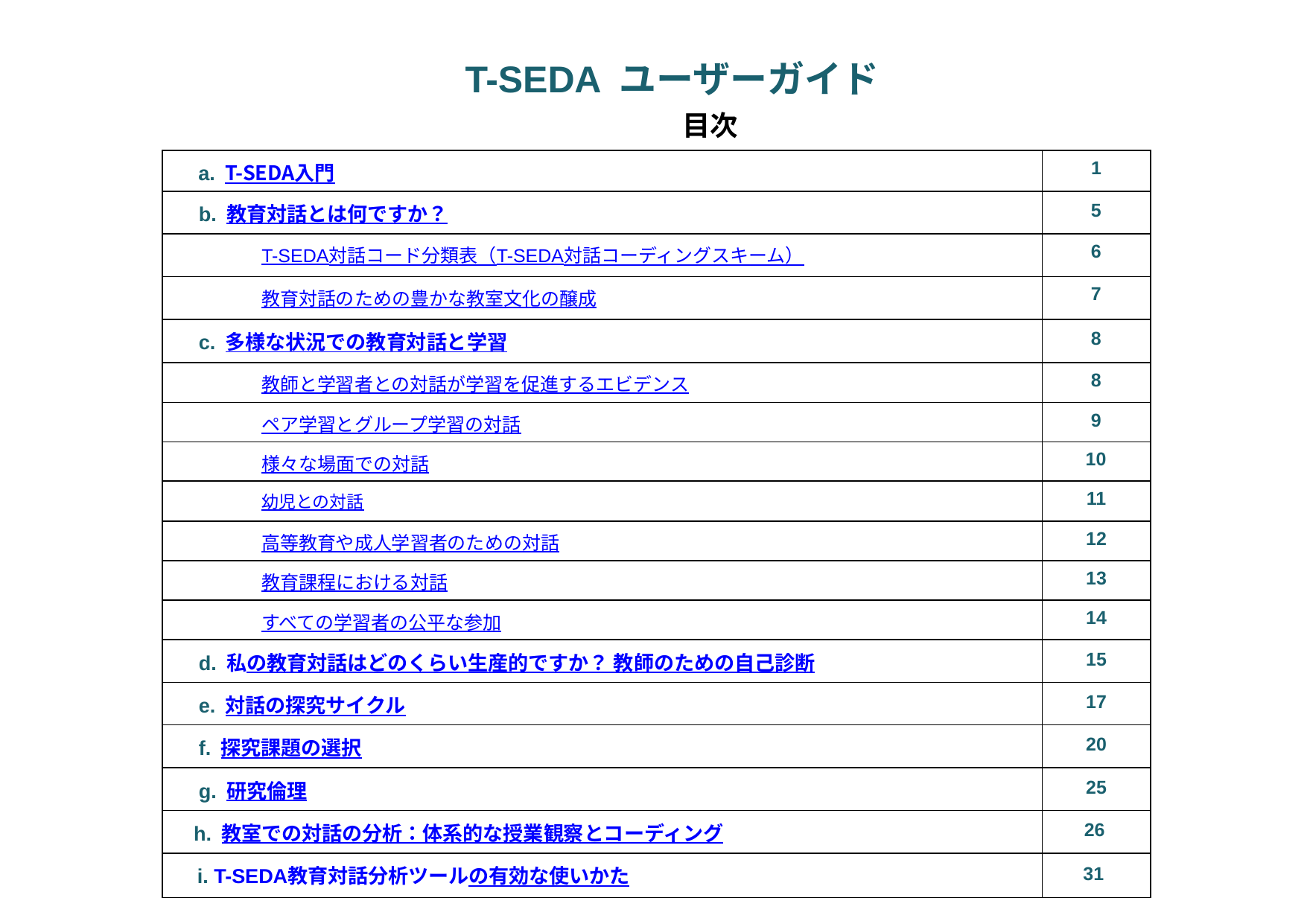

# T-SEDA ユーザーガイド
目次
| a. T-SEDA入門 | 1 |
| --- | --- |
| b. 教育対話とは何ですか？ | 5 |
| T-SEDA対話コード分類表（T-SEDA対話コーディングスキーム） | 6 |
| 教育対話のための豊かな教室文化の醸成 | 7 |
| c. 多様な状況での教育対話と学習 | 8 |
| 教師と学習者との対話が学習を促進するエビデンス | 8 |
| ペア学習とグループ学習の対話 | 9 |
| 様々な場面での対話 | 10 |
| 幼児との対話 | 11 |
| 高等教育や成人学習者のための対話 | 12 |
| 教育課程における対話 | 13 |
| すべての学習者の公平な参加 | 14 |
| d. 私の教育対話はどのくらい生産的ですか？ 教師のための自己診断 | 15 |
| e. 対話の探究サイクル | 17 |
| f. 探究課題の選択 | 20 |
| g. 研究倫理 | 25 |
| h. 教室での対話の分析：体系的な授業観察とコーディング | 26 |
| i. T-SEDA教育対話分析ツールの有効な使いかた | 31 |